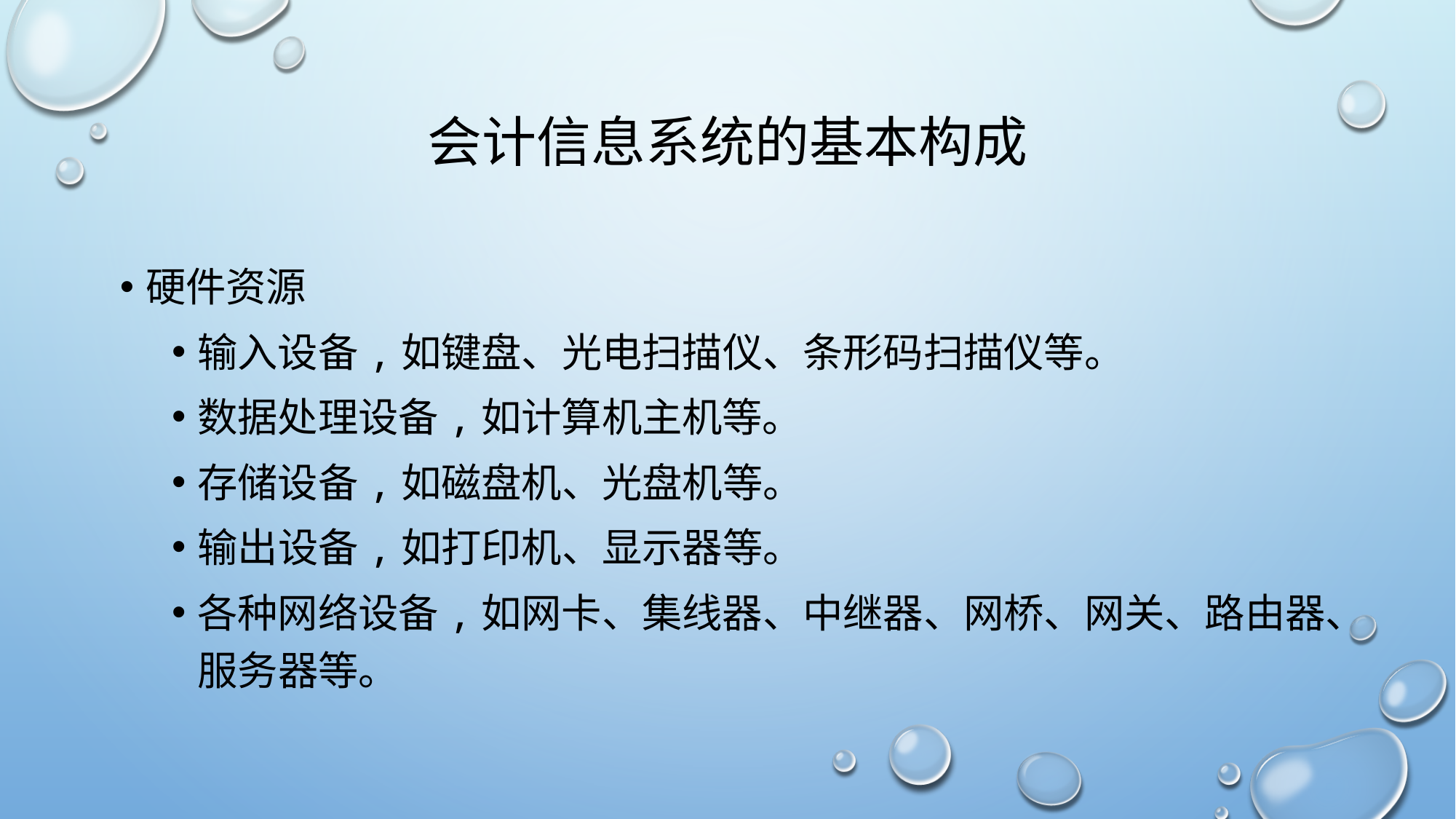

# 会计信息系统的基本构成
硬件资源
输入设备,如键盘、光电扫描仪、条形码扫描仪等。
数据处理设备,如计算机主机等。
存储设备,如磁盘机、光盘机等。
输出设备,如打印机、显示器等。
各种网络设备,如网卡、集线器、中继器、网桥、网关、路由器、服务器等。